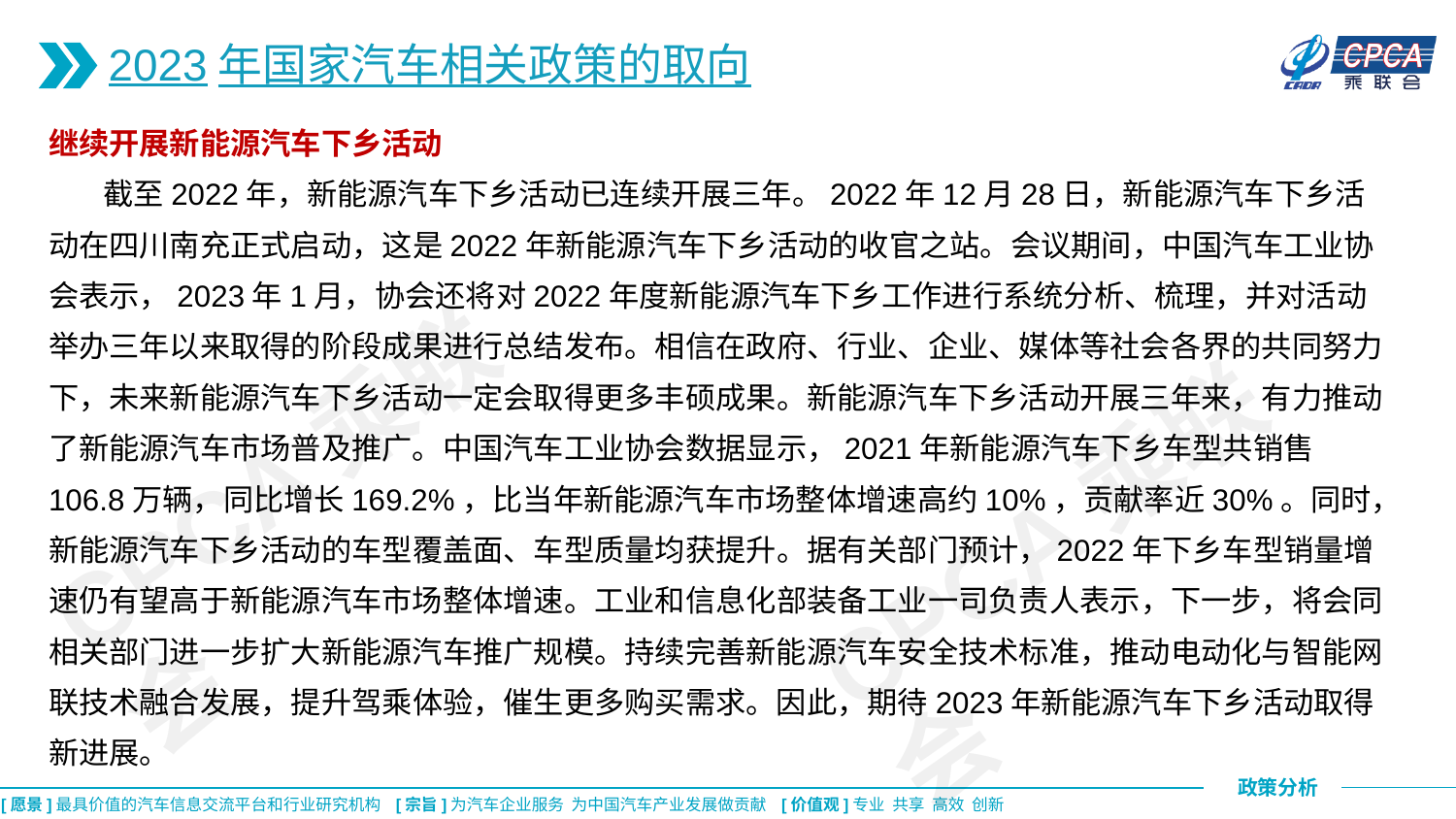

2023年国家汽车相关政策的取向
继续开展新能源汽车下乡活动
       截至2022年，新能源汽车下乡活动已连续开展三年。2022年12月28日，新能源汽车下乡活动在四川南充正式启动，这是2022年新能源汽车下乡活动的收官之站。会议期间，中国汽车工业协会表示，2023年1月，协会还将对2022年度新能源汽车下乡工作进行系统分析、梳理，并对活动举办三年以来取得的阶段成果进行总结发布。相信在政府、行业、企业、媒体等社会各界的共同努力下，未来新能源汽车下乡活动一定会取得更多丰硕成果。新能源汽车下乡活动开展三年来，有力推动了新能源汽车市场普及推广。中国汽车工业协会数据显示，2021年新能源汽车下乡车型共销售106.8万辆，同比增长169.2%，比当年新能源汽车市场整体增速高约10%，贡献率近30%。同时，新能源汽车下乡活动的车型覆盖面、车型质量均获提升。据有关部门预计，2022年下乡车型销量增速仍有望高于新能源汽车市场整体增速。工业和信息化部装备工业一司负责人表示，下一步，将会同相关部门进一步扩大新能源汽车推广规模。持续完善新能源汽车安全技术标准，推动电动化与智能网联技术融合发展，提升驾乘体验，催生更多购买需求。因此，期待2023年新能源汽车下乡活动取得新进展。
CPCA乘联会
CPCA乘联会